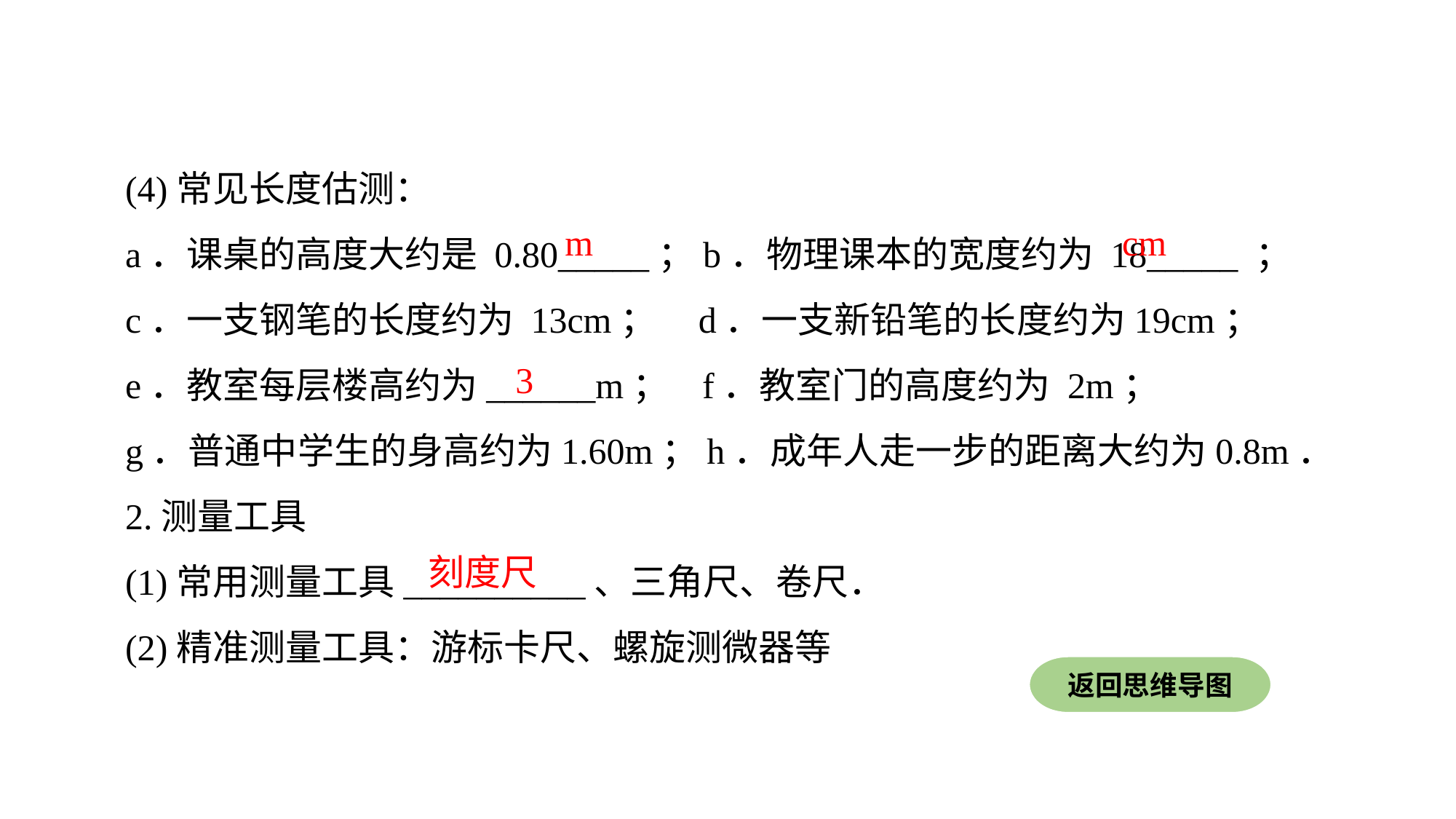

(4)常见长度估测：
a．课桌的高度大约是 0.80_____；b．物理课本的宽度约为 18_____ ；
c．一支钢笔的长度约为 13cm；    d．一支新铅笔的长度约为19cm；
e．教室每层楼高约为______m；   f．教室门的高度约为 2m；
g．普通中学生的身高约为1.60m；h．成年人走一步的距离大约为0.8m．
2.测量工具
(1)常用测量工具__________、三角尺、卷尺．
(2)精准测量工具：游标卡尺、螺旋测微器等
m
cm
3
刻度尺
返回思维导图